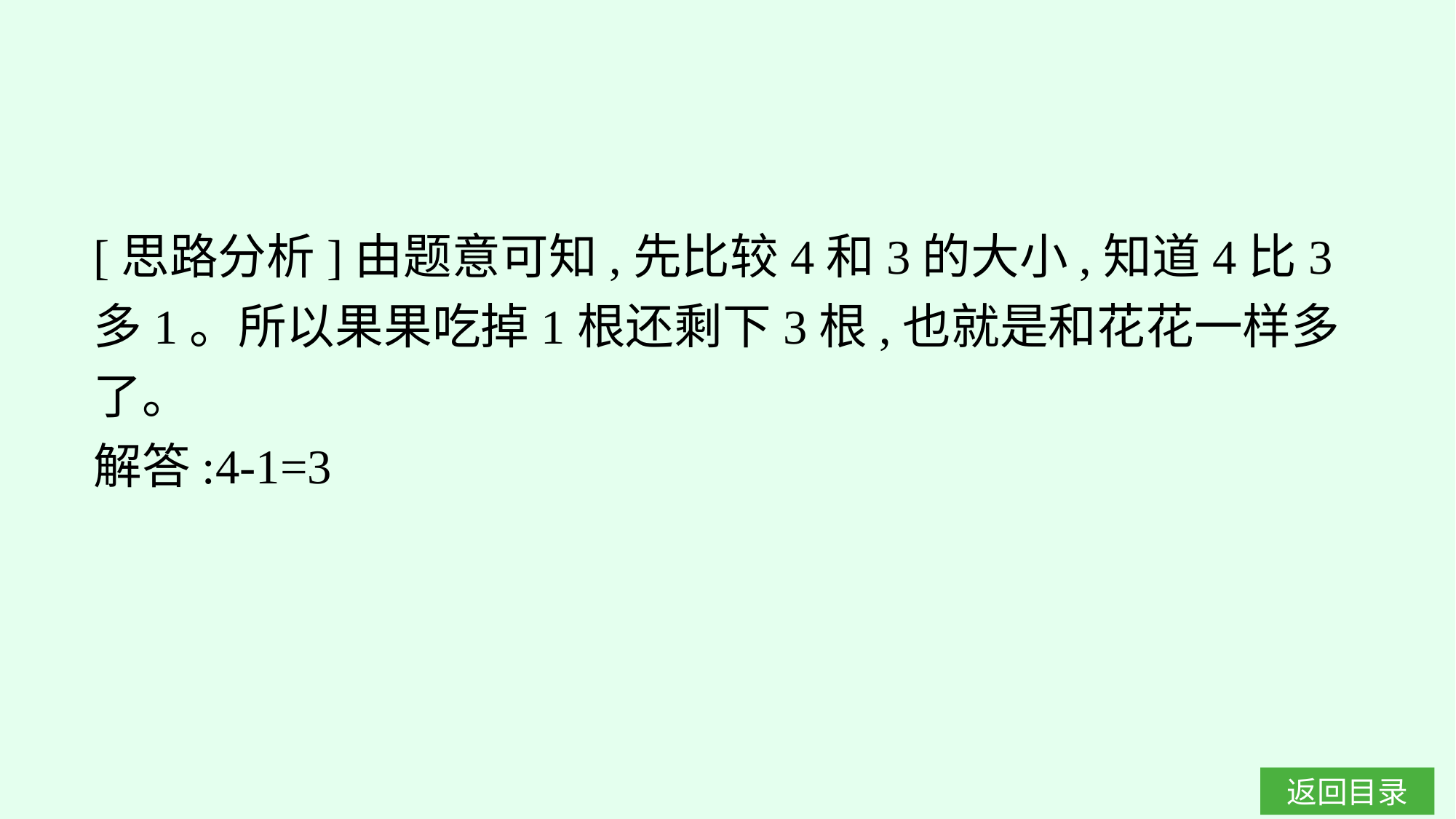

[思路分析]由题意可知,先比较4和3的大小,知道4比3多1。所以果果吃掉1根还剩下3根,也就是和花花一样多了。
解答:4-1=3